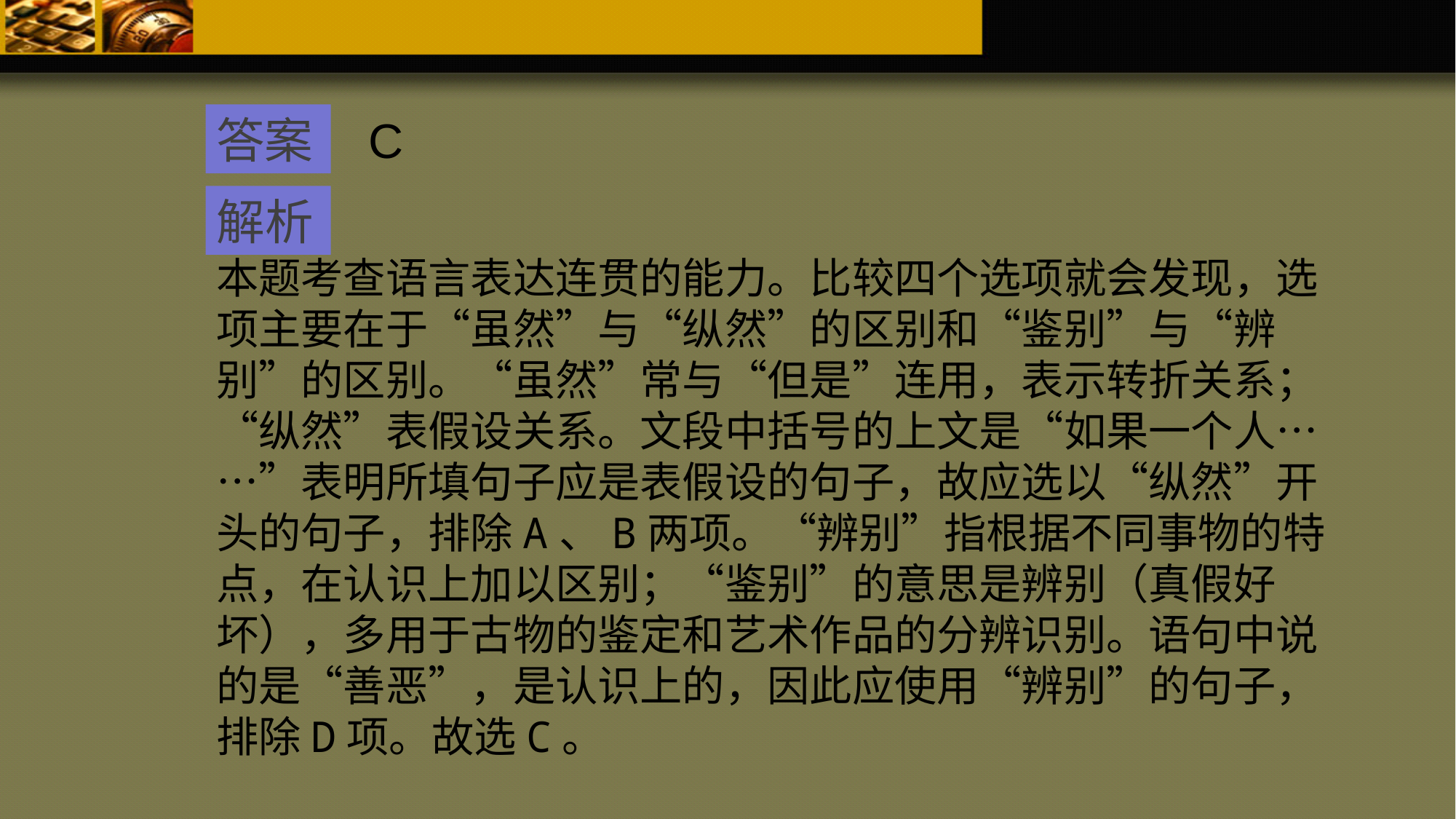

答案
C
解析
本题考查语言表达连贯的能力。比较四个选项就会发现，选项主要在于“虽然”与“纵然”的区别和“鉴别”与“辨别”的区别。“虽然”常与“但是”连用，表示转折关系；“纵然”表假设关系。文段中括号的上文是“如果一个人……”表明所填句子应是表假设的句子，故应选以“纵然”开头的句子，排除A、B两项。“辨别”指根据不同事物的特点，在认识上加以区别；“鉴别”的意思是辨别（真假好坏），多用于古物的鉴定和艺术作品的分辨识别。语句中说的是“善恶”，是认识上的，因此应使用“辨别”的句子，排除D项。故选C。
15